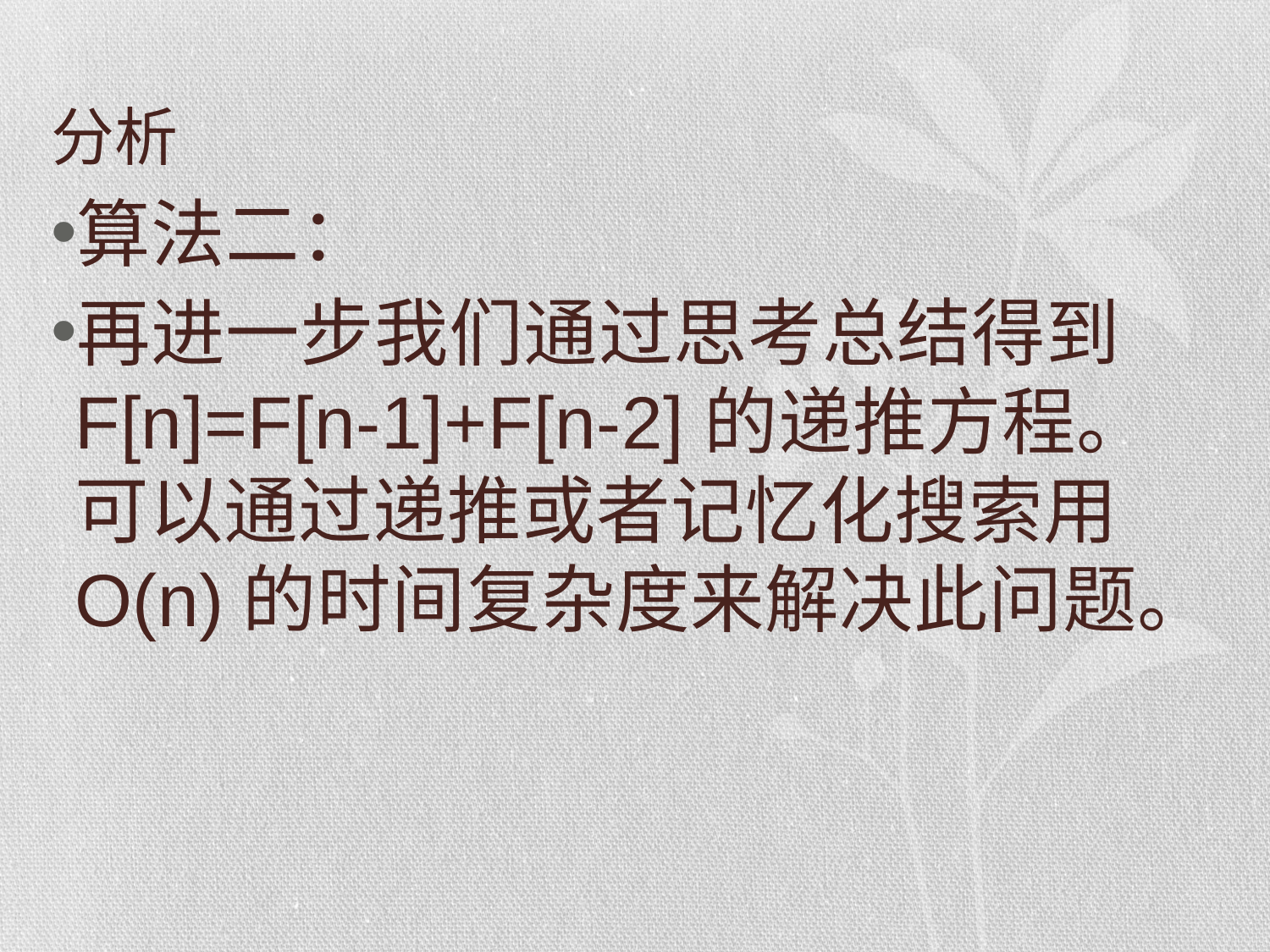

# 分析
算法二：
再进一步我们通过思考总结得到F[n]=F[n-1]+F[n-2]的递推方程。可以通过递推或者记忆化搜索用O(n)的时间复杂度来解决此问题。